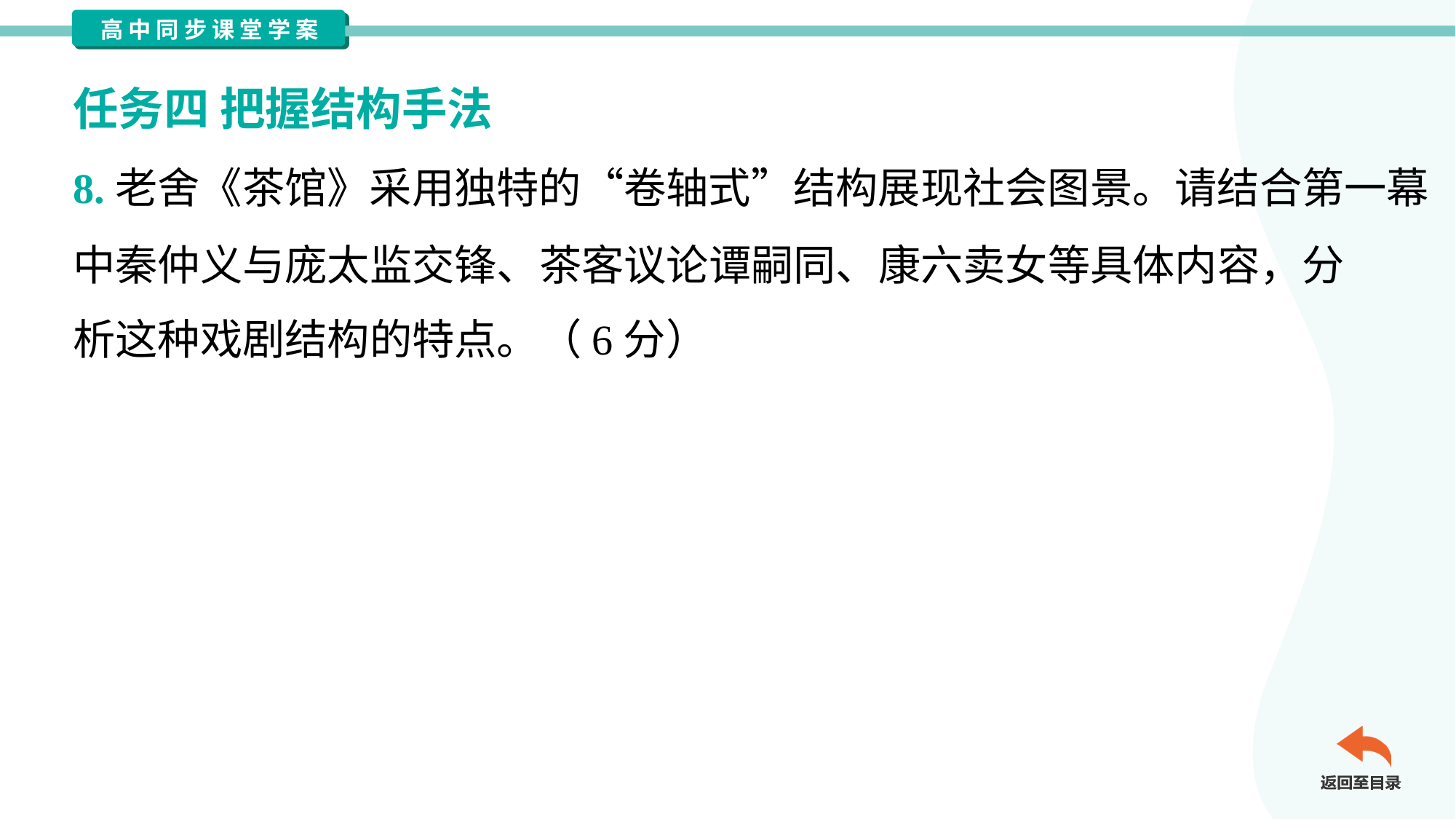

任务四 把握结构手法
8.老舍《茶馆》采用独特的“卷轴式”结构展现社会图景。请结合第一幕
中秦仲义与庞太监交锋、茶客议论谭嗣同、康六卖女等具体内容，分
析这种戏剧结构的特点。（6分）